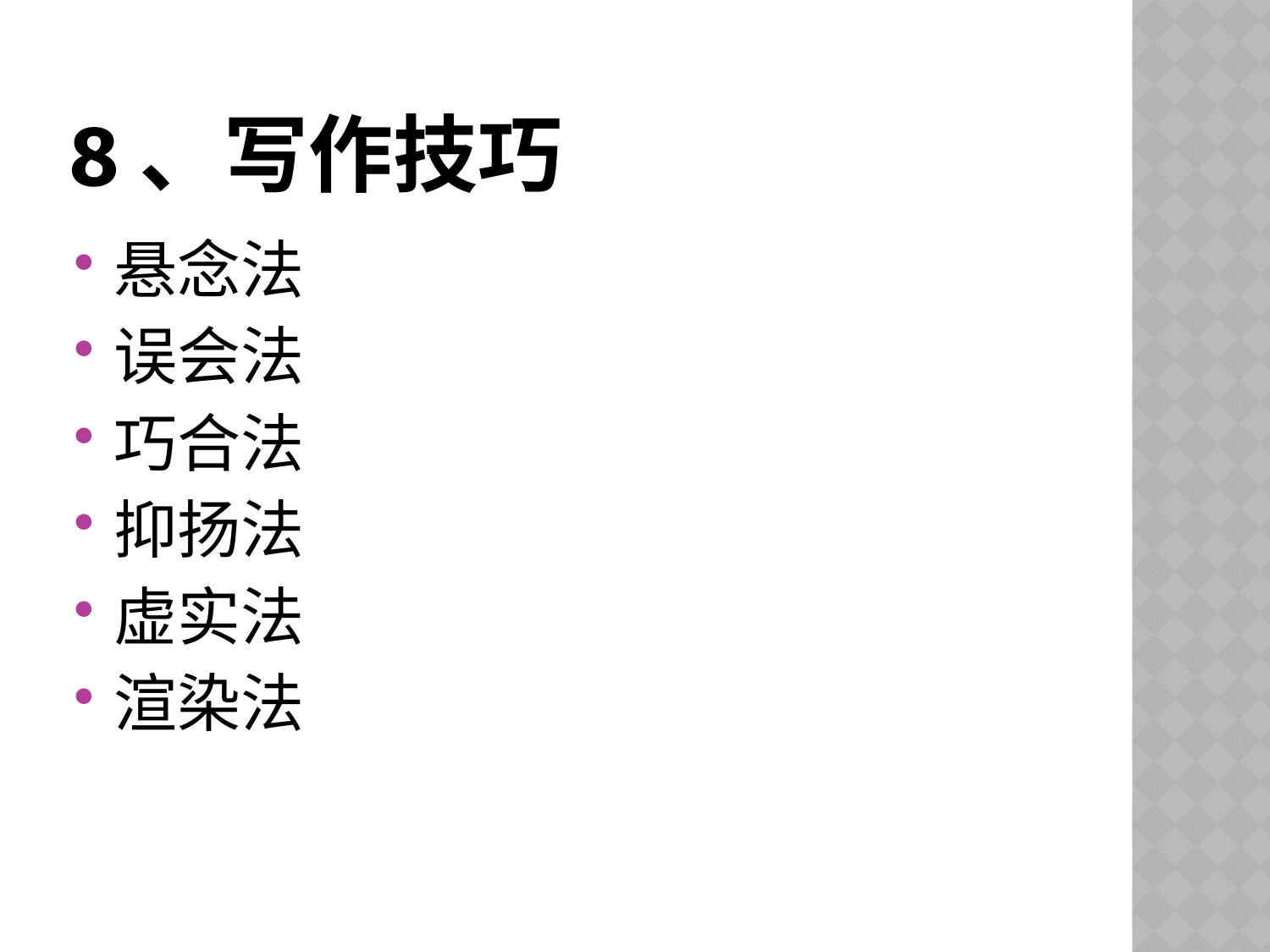

# 8、写作技巧
悬念法
误会法
巧合法
抑扬法
虚实法
渲染法